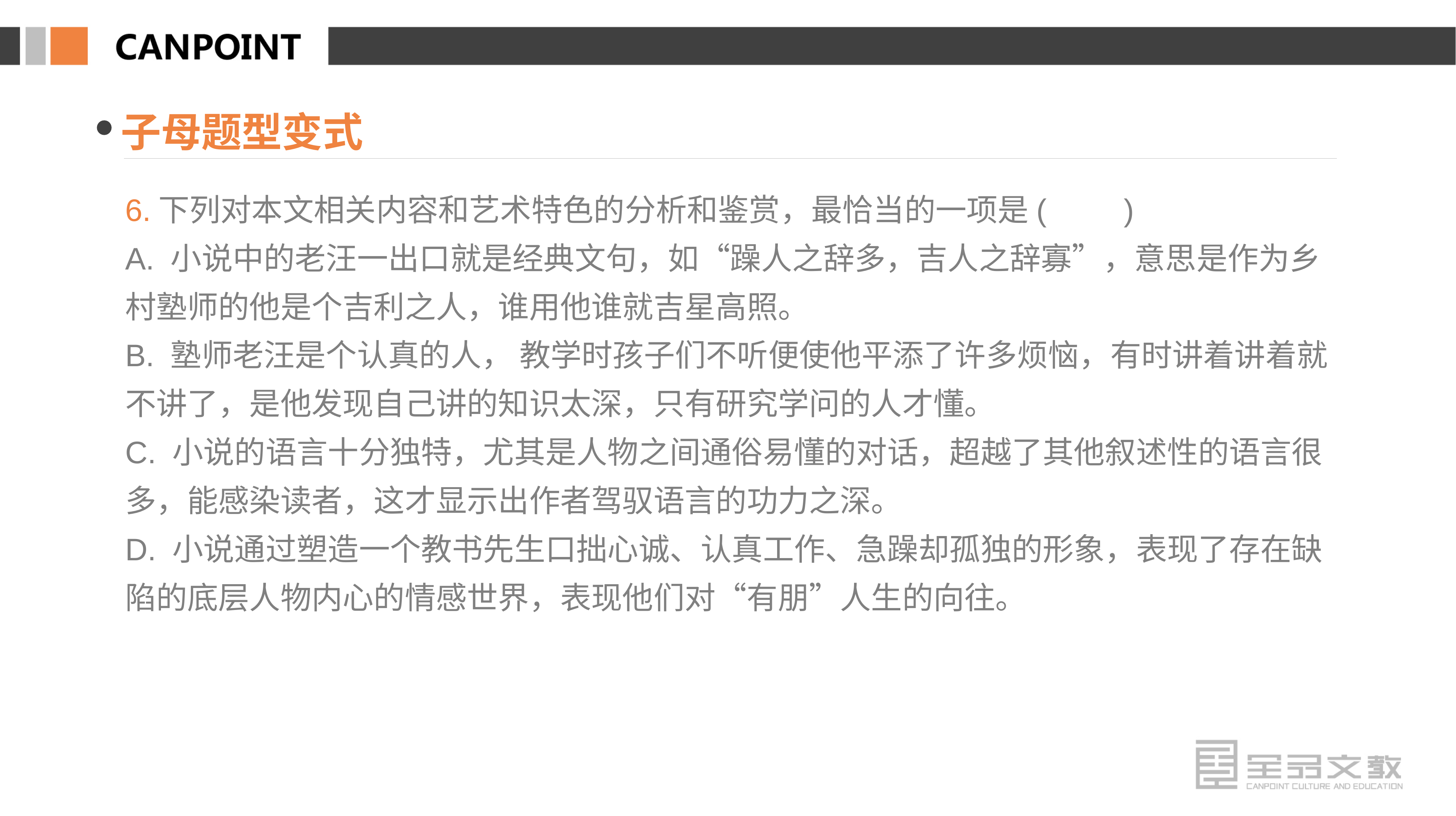

子母题型变式

6.下列对本文相关内容和艺术特色的分析和鉴赏，最恰当的一项是(　　)
A. 小说中的老汪一出口就是经典文句，如“躁人之辞多，吉人之辞寡”，意思是作为乡村塾师的他是个吉利之人，谁用他谁就吉星高照。
B. 塾师老汪是个认真的人， 教学时孩子们不听便使他平添了许多烦恼，有时讲着讲着就不讲了，是他发现自己讲的知识太深，只有研究学问的人才懂。
C. 小说的语言十分独特，尤其是人物之间通俗易懂的对话，超越了其他叙述性的语言很多，能感染读者，这才显示出作者驾驭语言的功力之深。
D. 小说通过塑造一个教书先生口拙心诚、认真工作、急躁却孤独的形象，表现了存在缺陷的底层人物内心的情感世界，表现他们对“有朋”人生的向往。